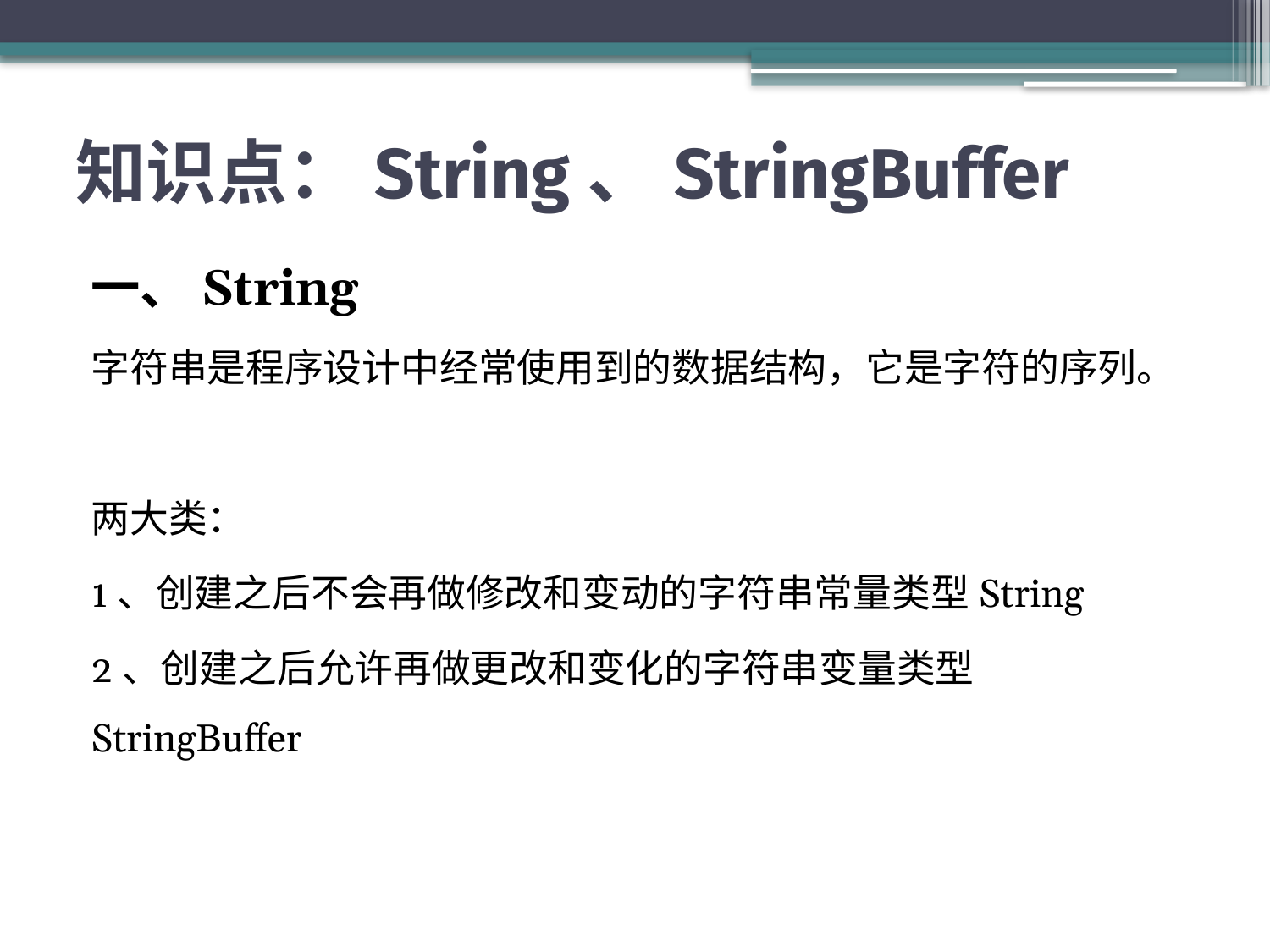

# 知识点：String、StringBuffer
一、String
字符串是程序设计中经常使用到的数据结构，它是字符的序列。

两大类：
1、创建之后不会再做修改和变动的字符串常量类型String
2、创建之后允许再做更改和变化的字符串变量类型StringBuffer